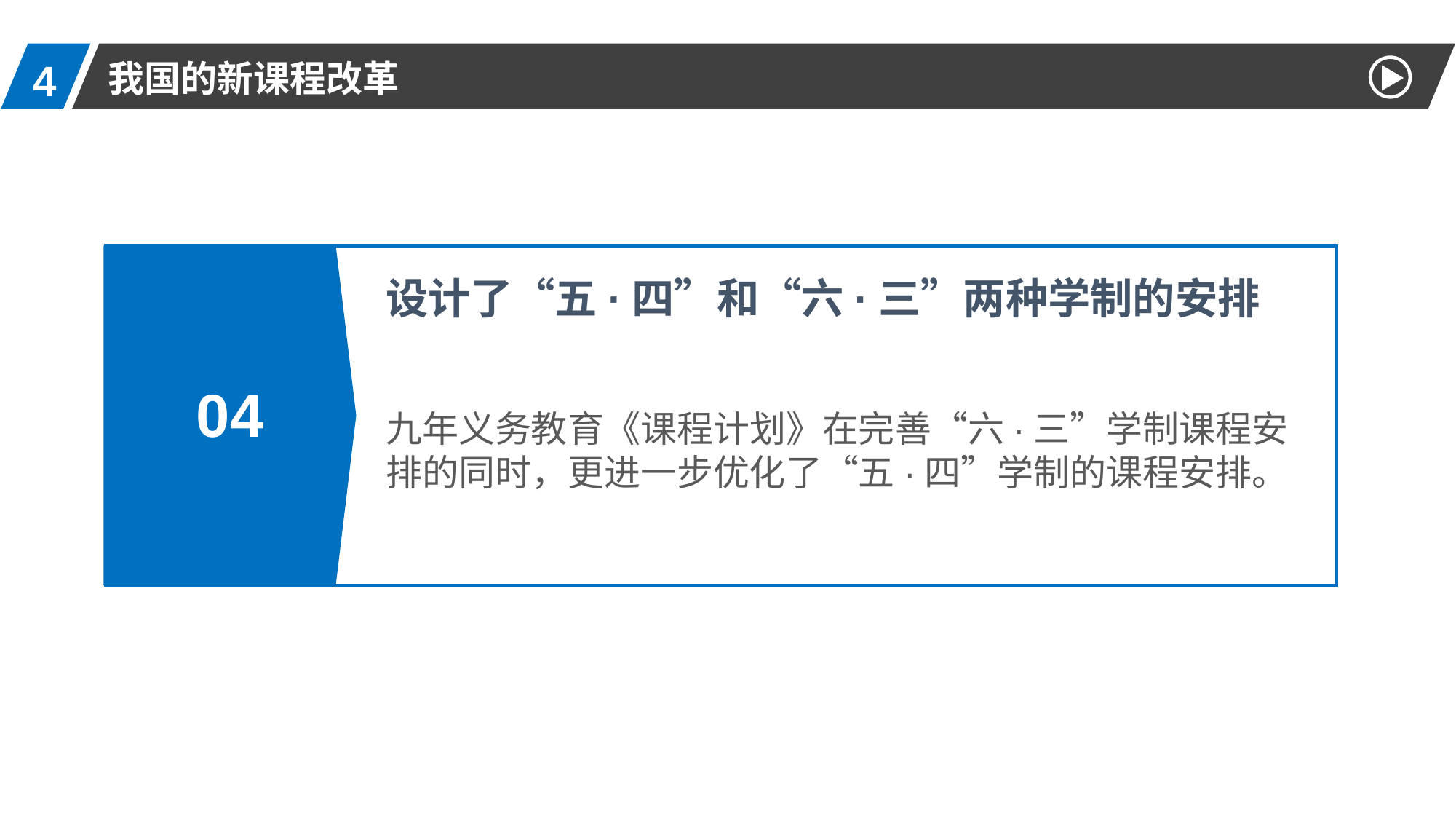

04

4
我国的新课程改革

设计了“五·四”和“六·三”两种学制的安排
九年义务教育《课程计划》在完善“六·三”学制课程安排的同时，更进一步优化了“五·四”学制的课程安排。